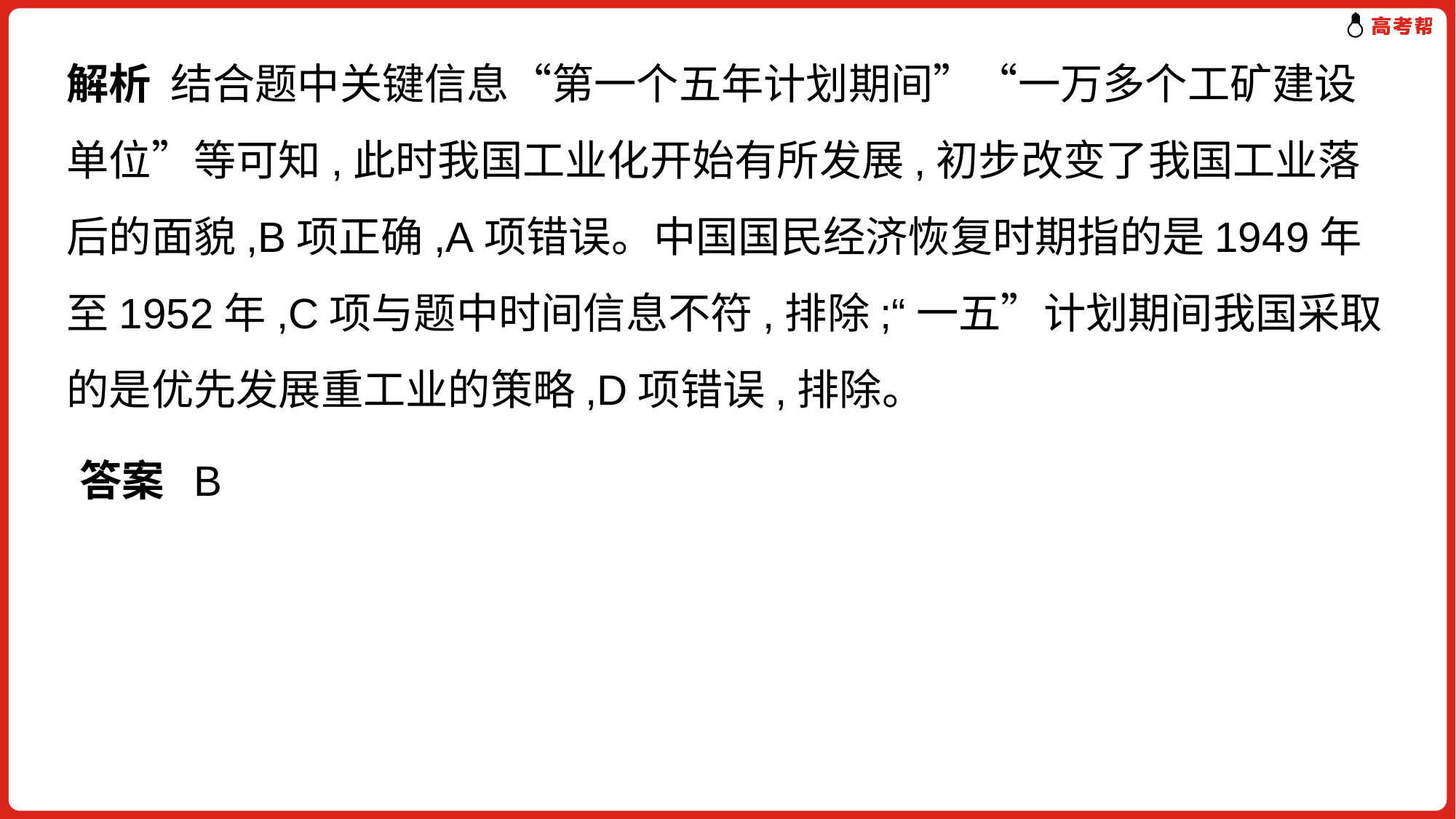

解析  结合题中关键信息“第一个五年计划期间”“一万多个工矿建设单位”等可知,此时我国工业化开始有所发展,初步改变了我国工业落后的面貌,B项正确,A项错误。中国国民经济恢复时期指的是1949年至1952年,C项与题中时间信息不符,排除;“一五”计划期间我国采取的是优先发展重工业的策略,D项错误,排除。
答案  B